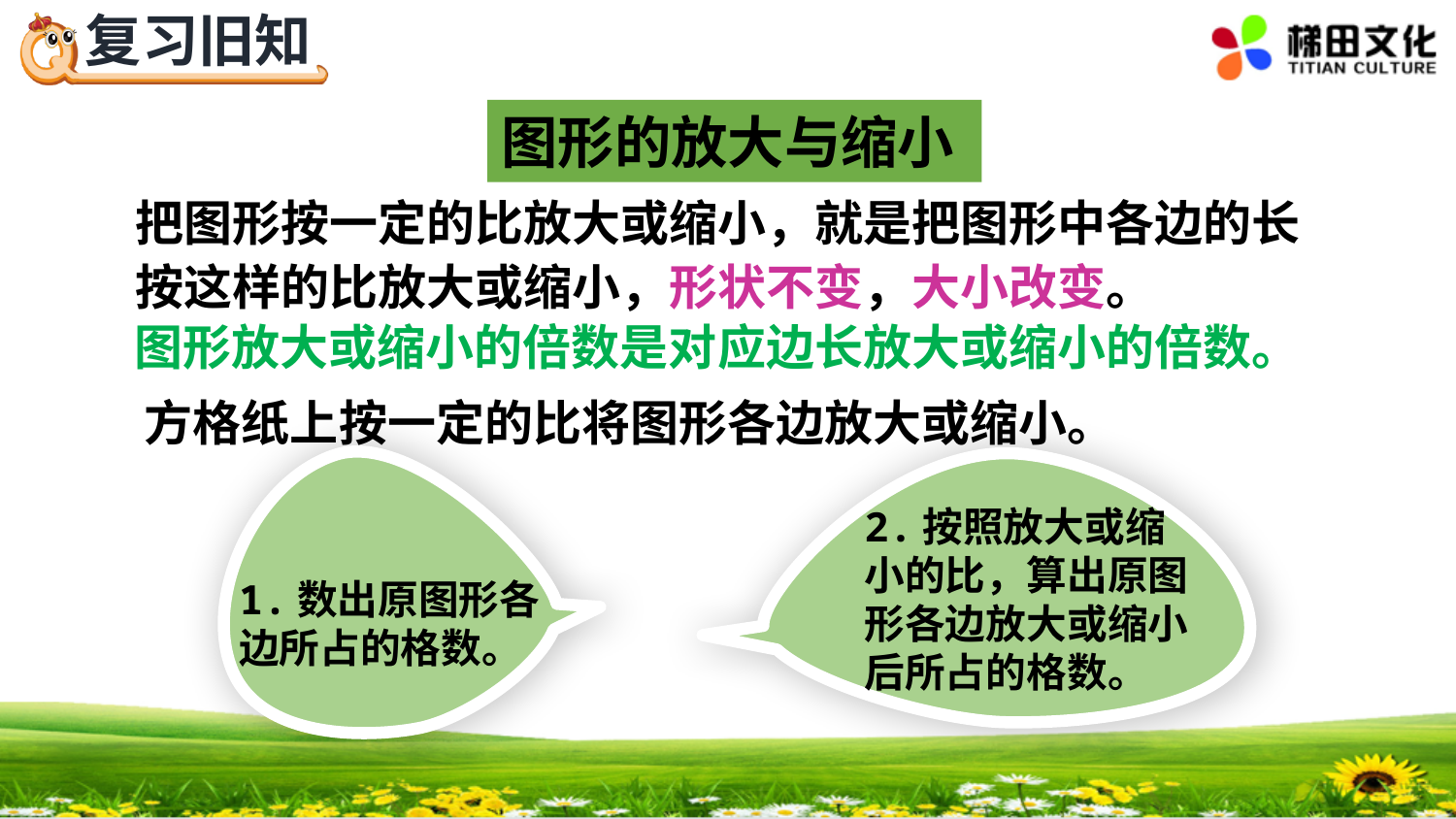

图形的放大与缩小
把图形按一定的比放大或缩小，就是把图形中各边的长按这样的比放大或缩小，形状不变，大小改变。
图形放大或缩小的倍数是对应边长放大或缩小的倍数。
方格纸上按一定的比将图形各边放大或缩小。

1.数出原图形各边所占的格数。

2.按照放大或缩小的比，算出原图形各边放大或缩小后所占的格数。